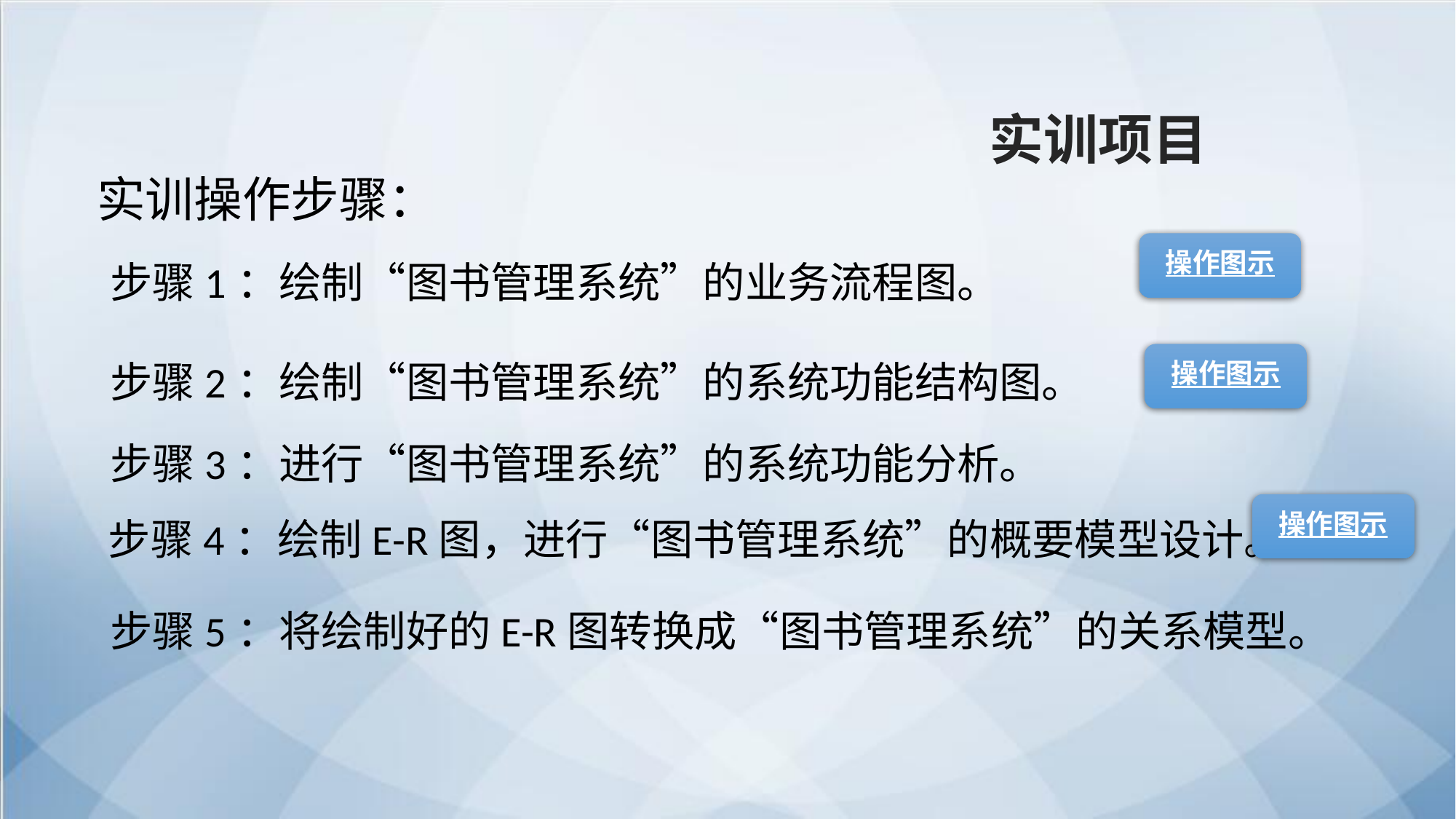

实训项目
实训操作步骤：
操作图示
步骤1：绘制“图书管理系统”的业务流程图。
操作图示
步骤2：绘制“图书管理系统”的系统功能结构图。
步骤3：进行“图书管理系统”的系统功能分析。
操作图示
步骤4：绘制E-R图，进行“图书管理系统”的概要模型设计。
步骤5：将绘制好的E-R图转换成“图书管理系统”的关系模型。